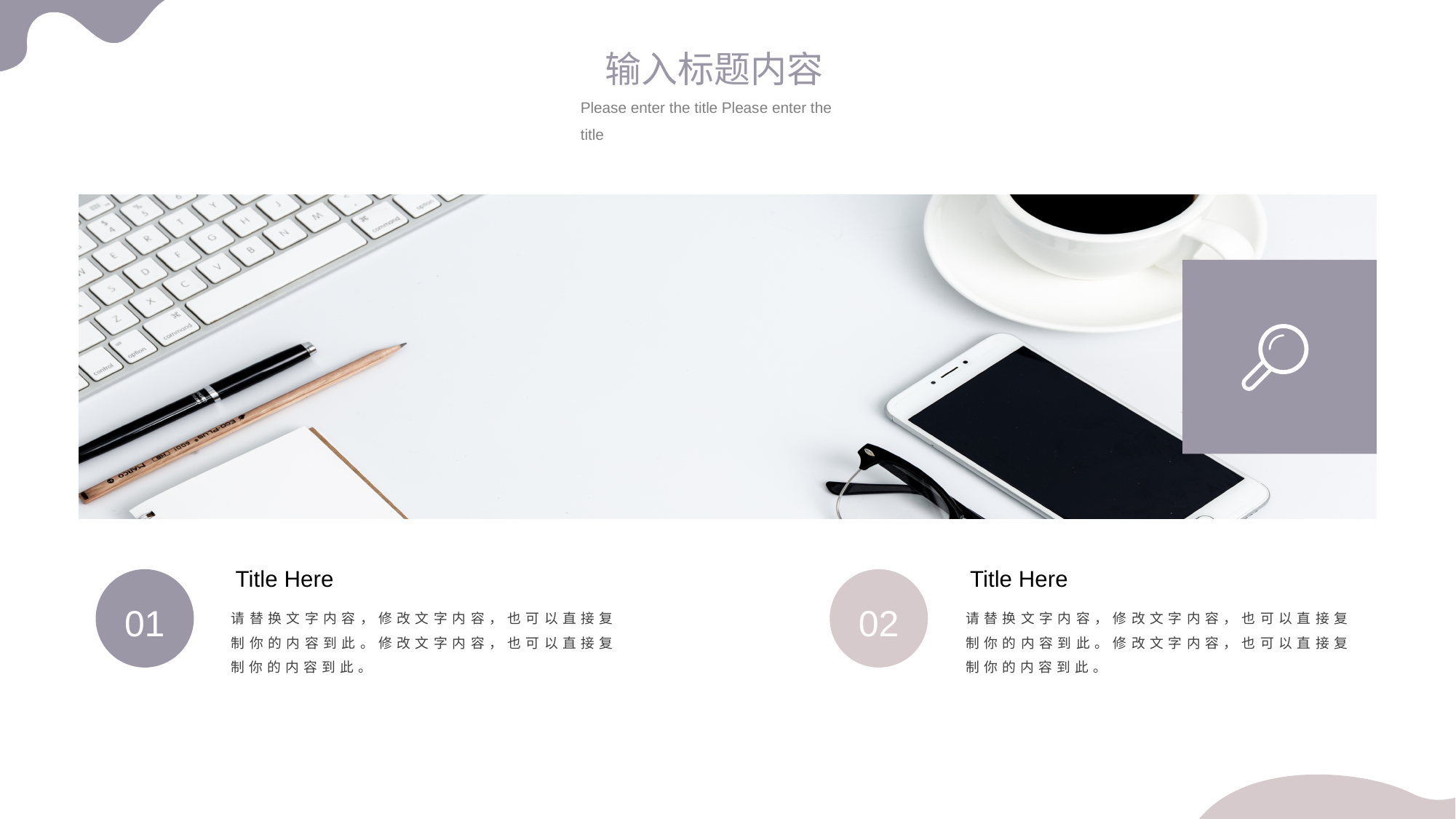

输入标题内容
Please enter the title Please enter the title

Title Here
请替换文字内容，修改文字内容，也可以直接复制你的内容到此。修改文字内容，也可以直接复制你的内容到此。

Title Here
请替换文字内容，修改文字内容，也可以直接复制你的内容到此。修改文字内容，也可以直接复制你的内容到此。

01

02